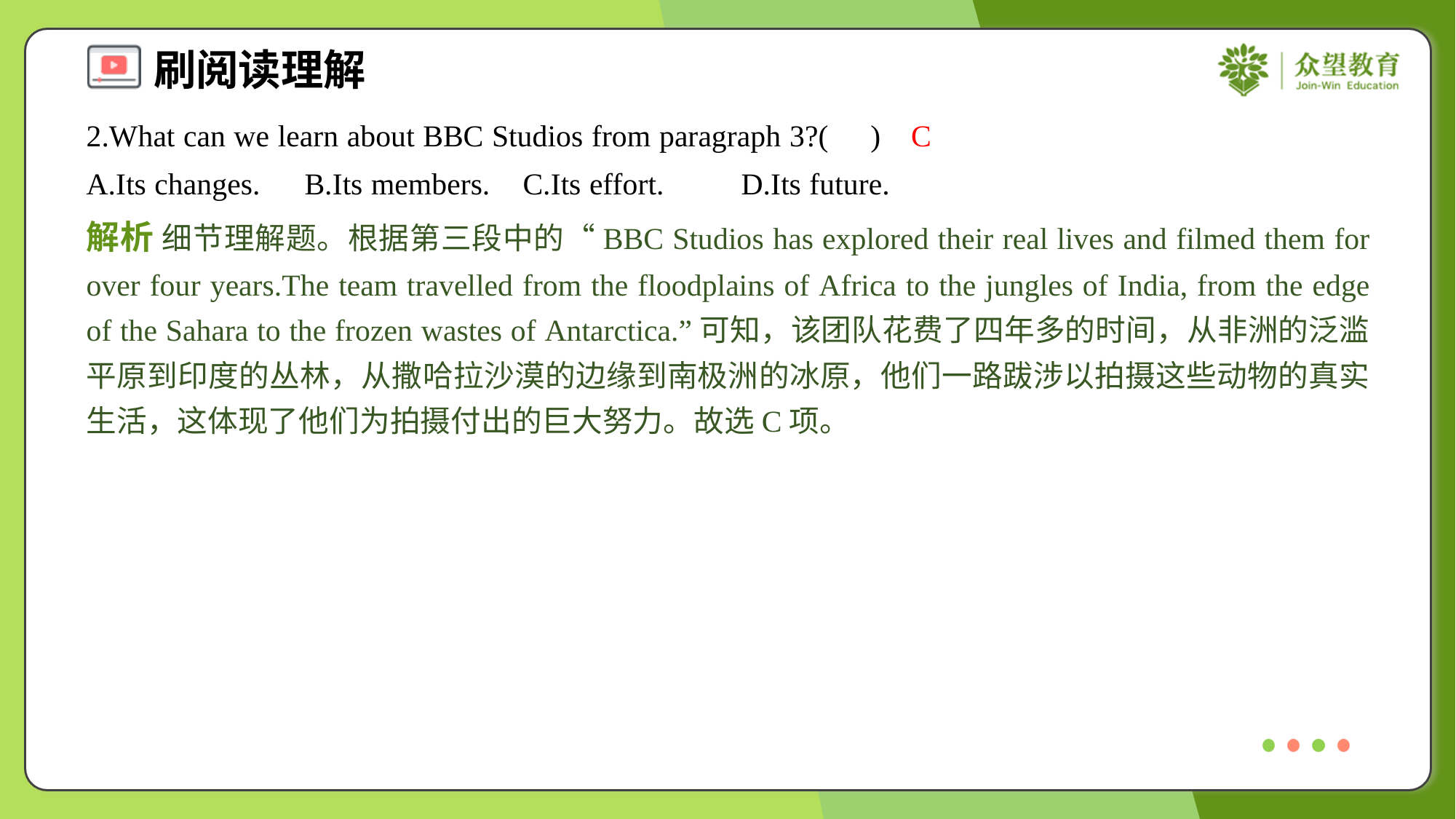

2.What can we learn about BBC Studios from paragraph 3?(     )
C
A.Its changes.	B.Its members.	C.Its effort.	D.Its future.
解析 细节理解题。根据第三段中的“BBC Studios has explored their real lives and filmed them for over four years.The team travelled from the floodplains of Africa to the jungles of India, from the edge of the Sahara to the frozen wastes of Antarctica.”可知，该团队花费了四年多的时间，从非洲的泛滥平原到印度的丛林，从撒哈拉沙漠的边缘到南极洲的冰原，他们一路跋涉以拍摄这些动物的真实生活，这体现了他们为拍摄付出的巨大努力。故选C项。